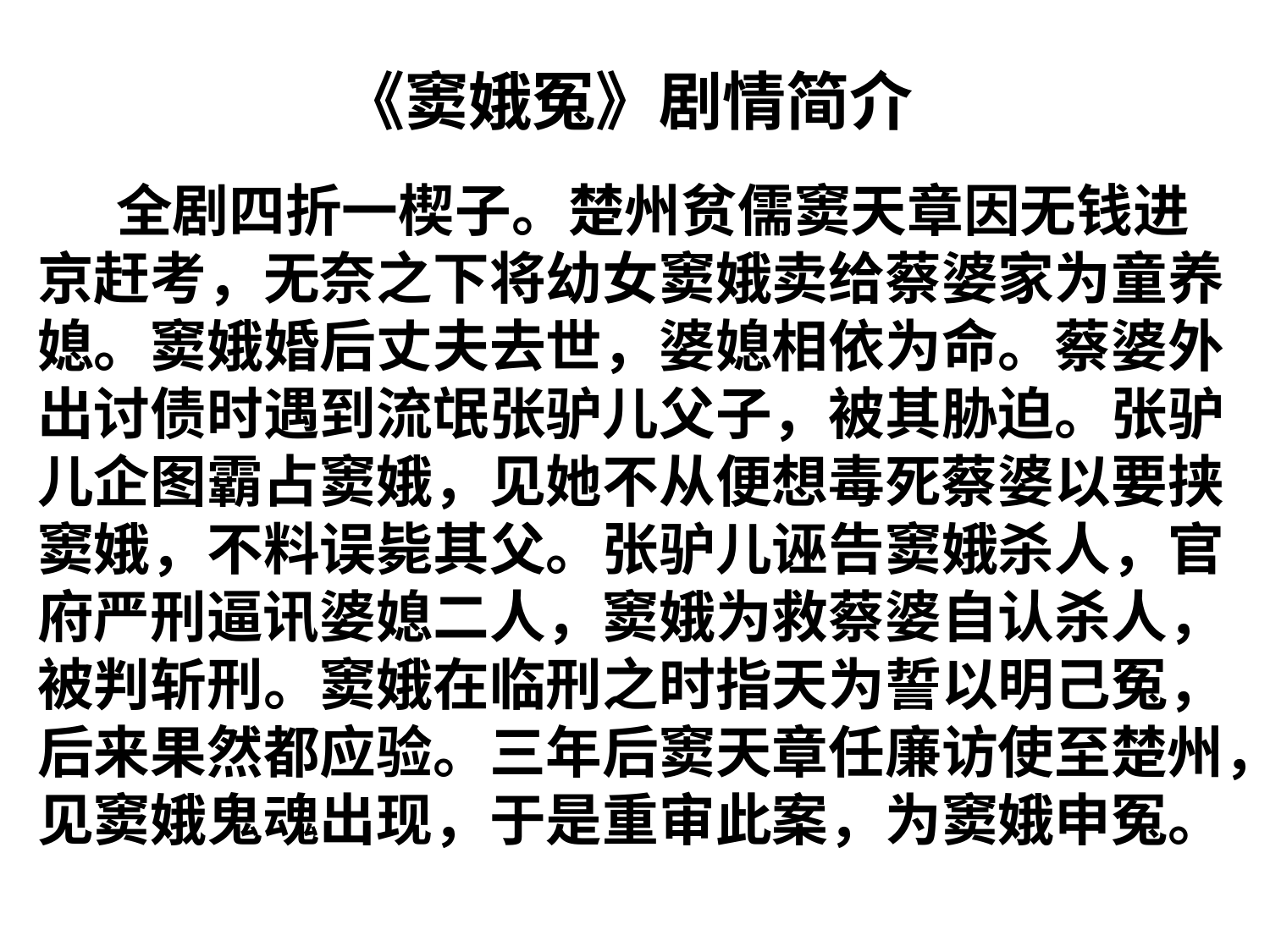

《窦娥冤》剧情简介

        全剧四折一楔子。楚州贫儒窦天章因无钱进京赶考，无奈之下将幼女窦娥卖给蔡婆家为童养媳。窦娥婚后丈夫去世，婆媳相依为命。蔡婆外出讨债时遇到流氓张驴儿父子，被其胁迫。张驴儿企图霸占窦娥，见她不从便想毒死蔡婆以要挟窦娥，不料误毙其父。张驴儿诬告窦娥杀人，官府严刑逼讯婆媳二人，窦娥为救蔡婆自认杀人，被判斩刑。窦娥在临刑之时指天为誓以明己冤，后来果然都应验。三年后窦天章任廉访使至楚州，见窦娥鬼魂出现，于是重审此案，为窦娥申冤。